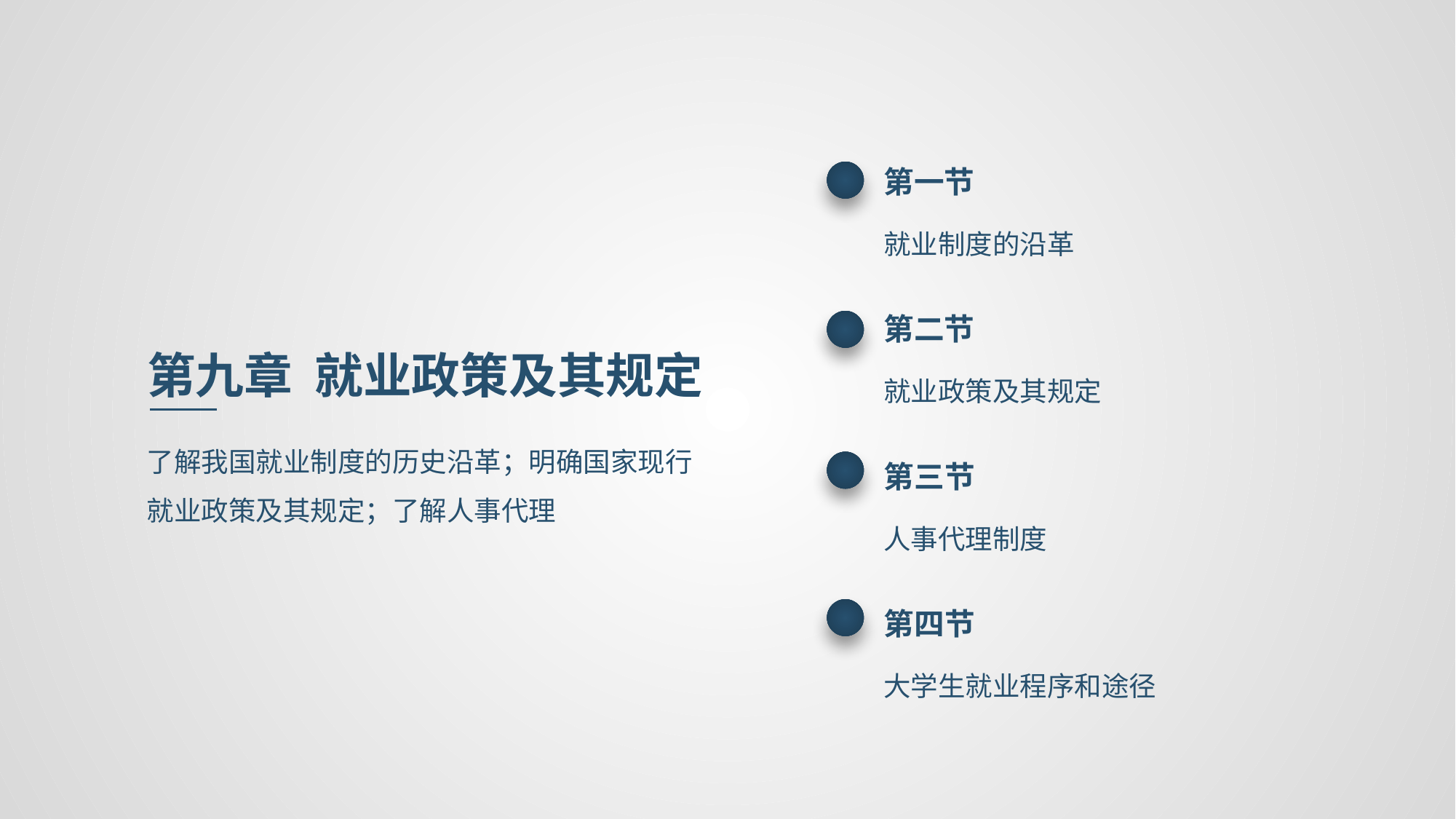

第一节
就业制度的沿革

第二节
就业政策及其规定

第九章  就业政策及其规定
了解我国就业制度的历史沿革；明确国家现行就业政策及其规定；了解人事代理

第三节
人事代理制度

第四节
大学生就业程序和途径